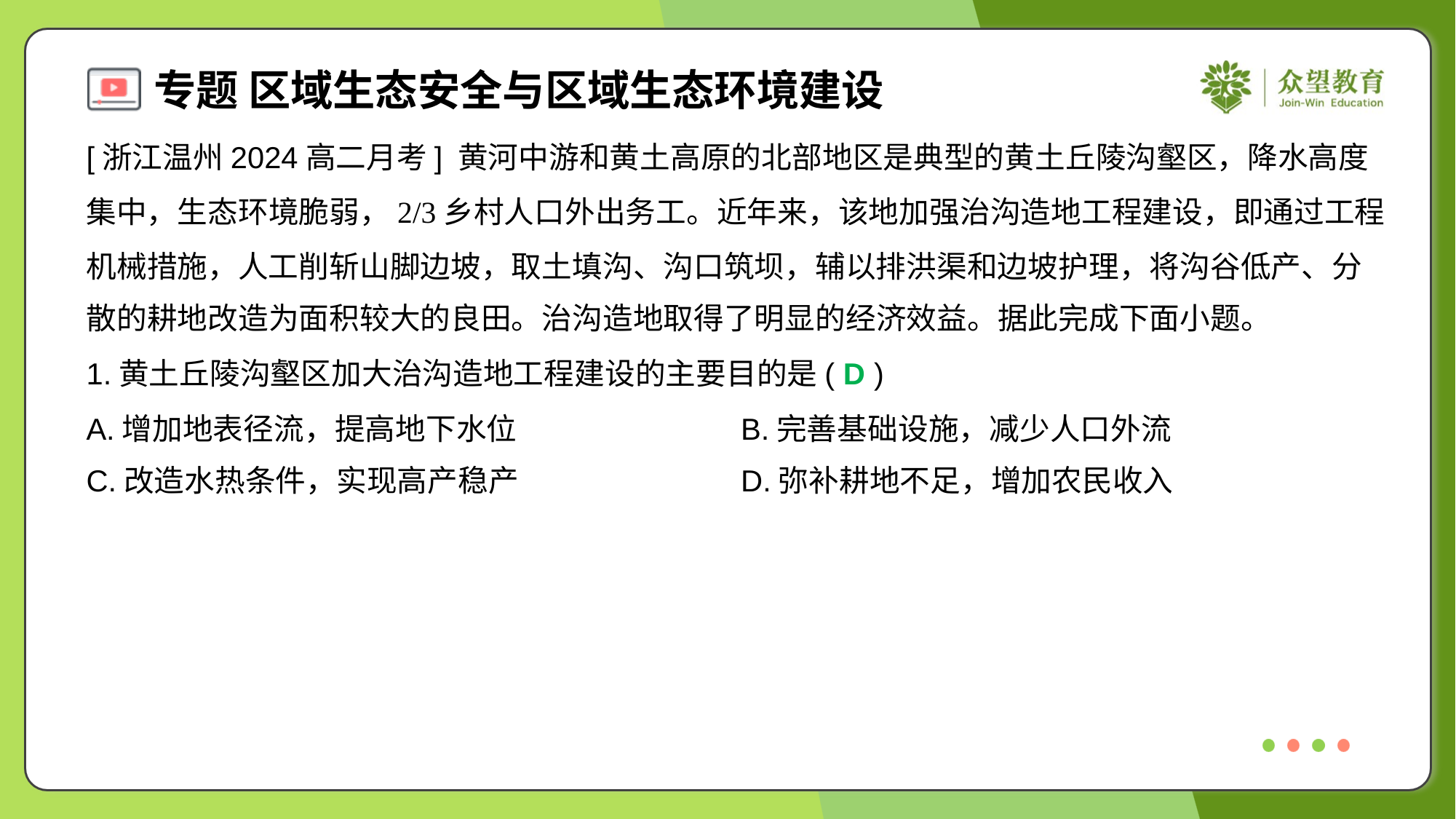

[浙江温州2024高二月考] 黄河中游和黄土高原的北部地区是典型的黄土丘陵沟壑区，降水高度
集中，生态环境脆弱，2/3乡村人口外出务工。近年来，该地加强治沟造地工程建设，即通过工程
机械措施，人工削斩山脚边坡，取土填沟、沟口筑坝，辅以排洪渠和边坡护理，将沟谷低产、分
散的耕地改造为面积较大的良田。治沟造地取得了明显的经济效益。据此完成下面小题。
1.黄土丘陵沟壑区加大治沟造地工程建设的主要目的是(     )
D
A.增加地表径流，提高地下水位	B.完善基础设施，减少人口外流
C.改造水热条件，实现高产稳产	D.弥补耕地不足，增加农民收入